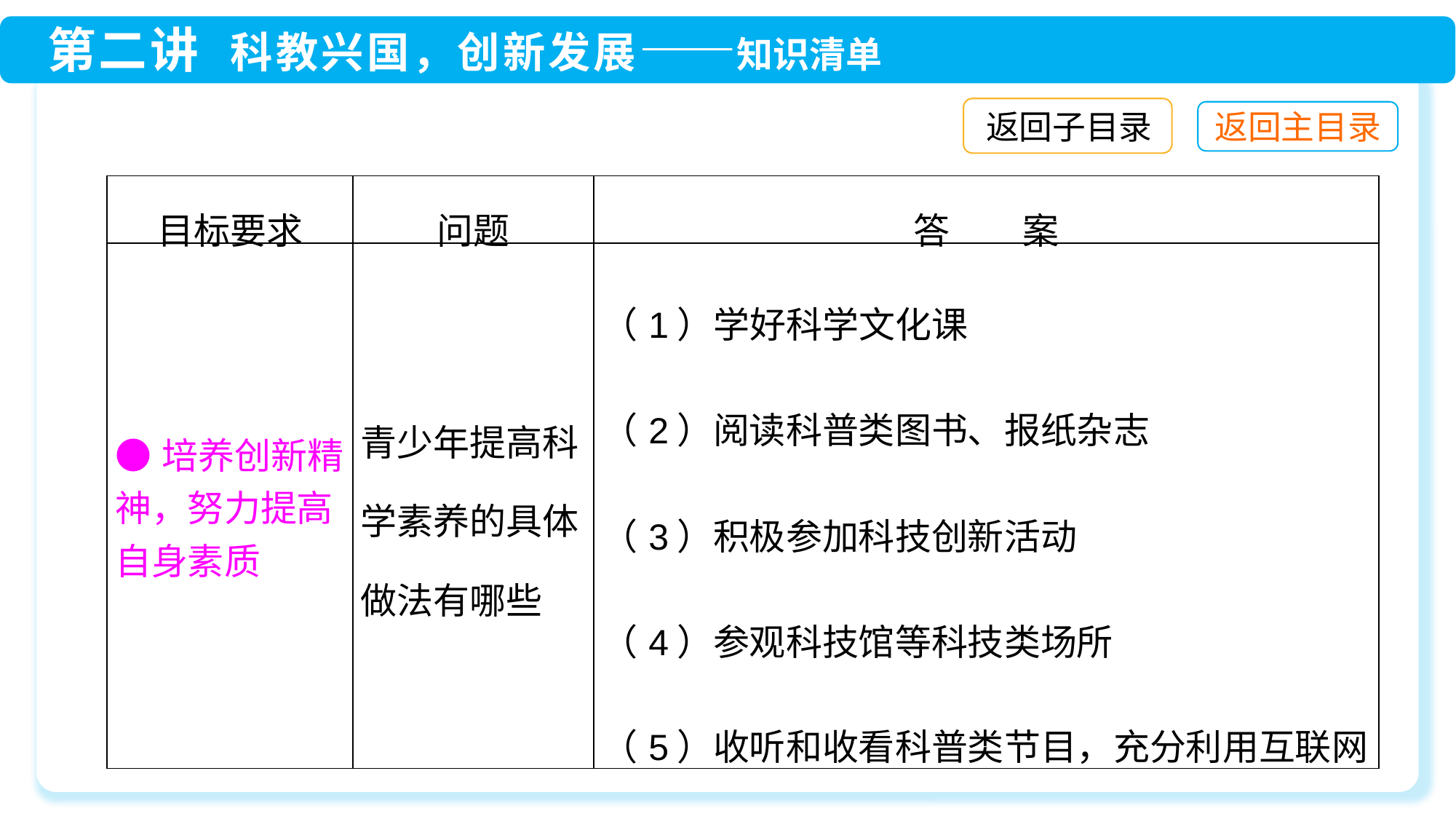

返回子目录
| 目标要求 | 问题 | 答　　案 |
| --- | --- | --- |
| ●培养创新精神，努力提高自身素质 | 青少年提高科学素养的具体做法有哪些 | （1）学好科学文化课 （2）阅读科普类图书、报纸杂志 （3）积极参加科技创新活动 （4）参观科技馆等科技类场所 （5）收听和收看科普类节目，充分利用互联网获取科学知识 |